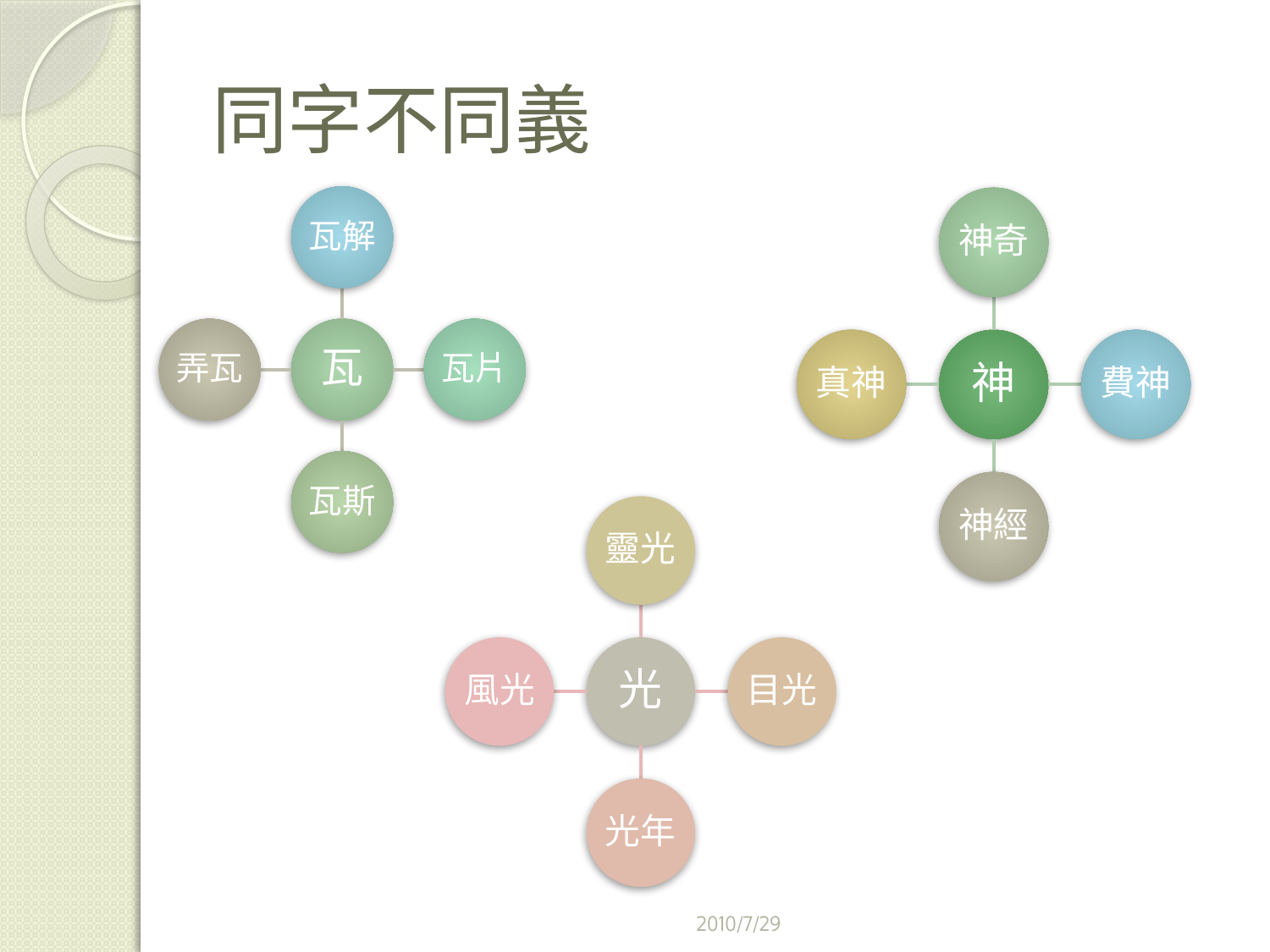

# 同字不同義
瓦

瓦解

瓦片

瓦斯

弄瓦
神

神奇

費神

神經

真神
光

靈光

目光

光年

風光
2010/7/29